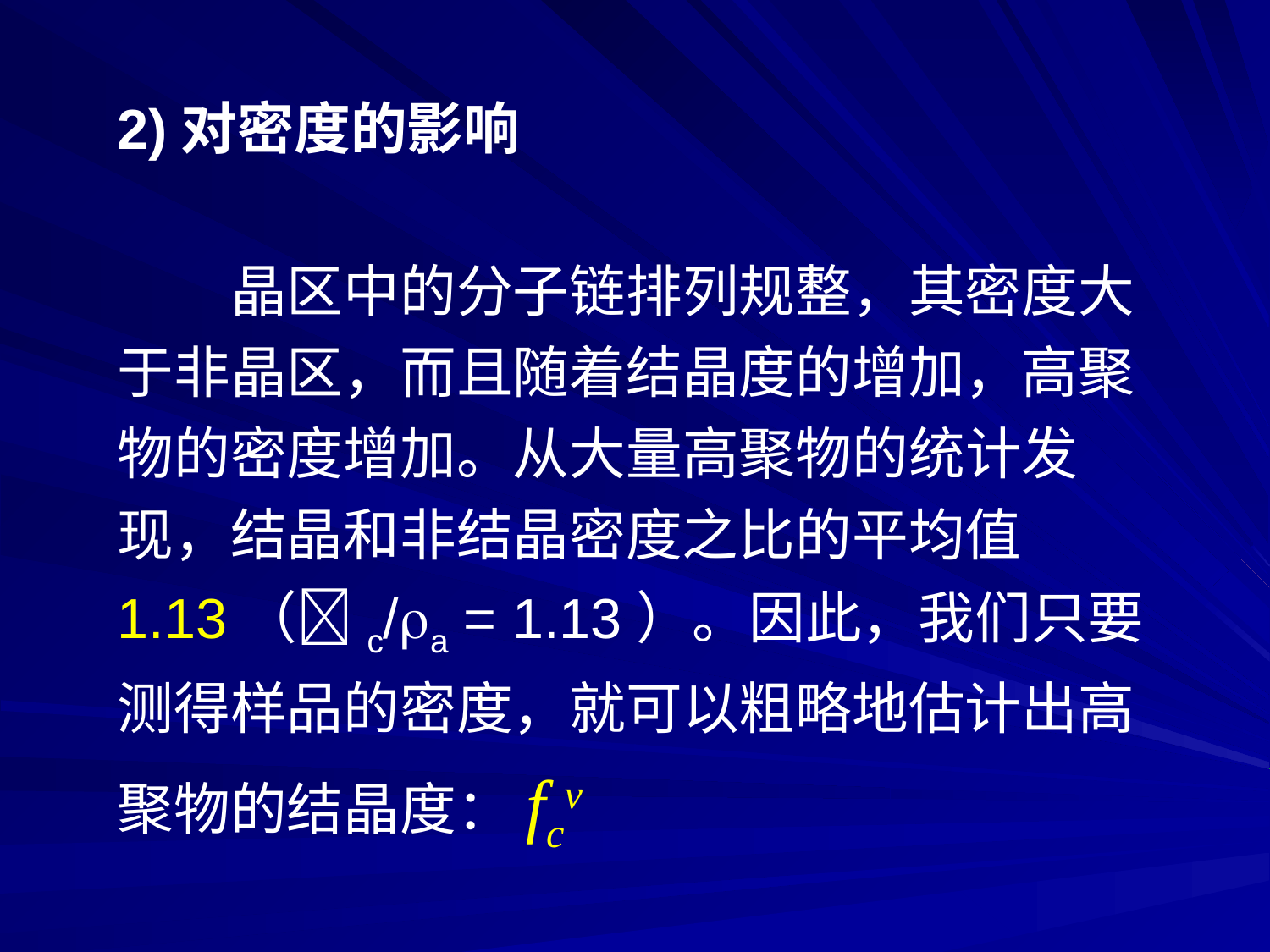

2)对密度的影响

　　晶区中的分子链排列规整，其密度大于非晶区，而且随着结晶度的增加，高聚物的密度增加。从大量高聚物的统计发现，结晶和非结晶密度之比的平均值1.13（ρc/ρa = 1.13）。因此，我们只要测得样品的密度，就可以粗略地估计出高聚物的结晶度：fcv